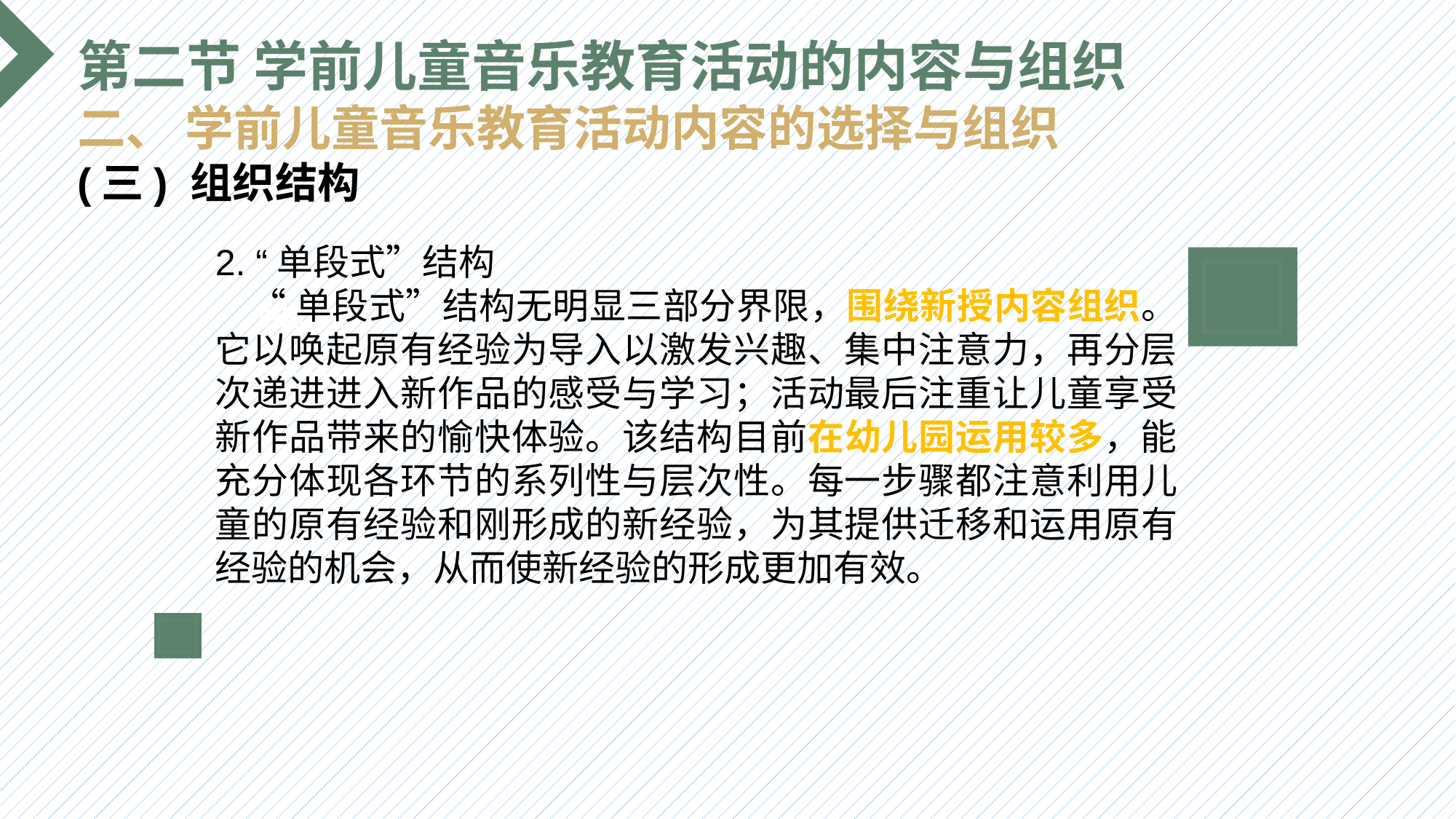

第二节 学前儿童音乐教育活动的内容与组织
二、 学前儿童音乐教育活动内容的选择与组织
(三) 组织结构

2. “单段式”结构
    “单段式”结构无明显三部分界限，围绕新授内容组织。它以唤起原有经验为导入以激发兴趣、集中注意力，再分层次递进进入新作品的感受与学习；活动最后注重让儿童享受新作品带来的愉快体验。该结构目前在幼儿园运用较多，能充分体现各环节的系列性与层次性。每一步骤都注意利用儿童的原有经验和刚形成的新经验，为其提供迁移和运用原有经验的机会，从而使新经验的形成更加有效。

选题背景
输入您的内容，请简要说明，言简意赅即可输入您的内容，请简要说明，言简意赅即可输入您的内容，请简要说明，言简意赅即可输入您的内容，请简要说明，言简意赅即可